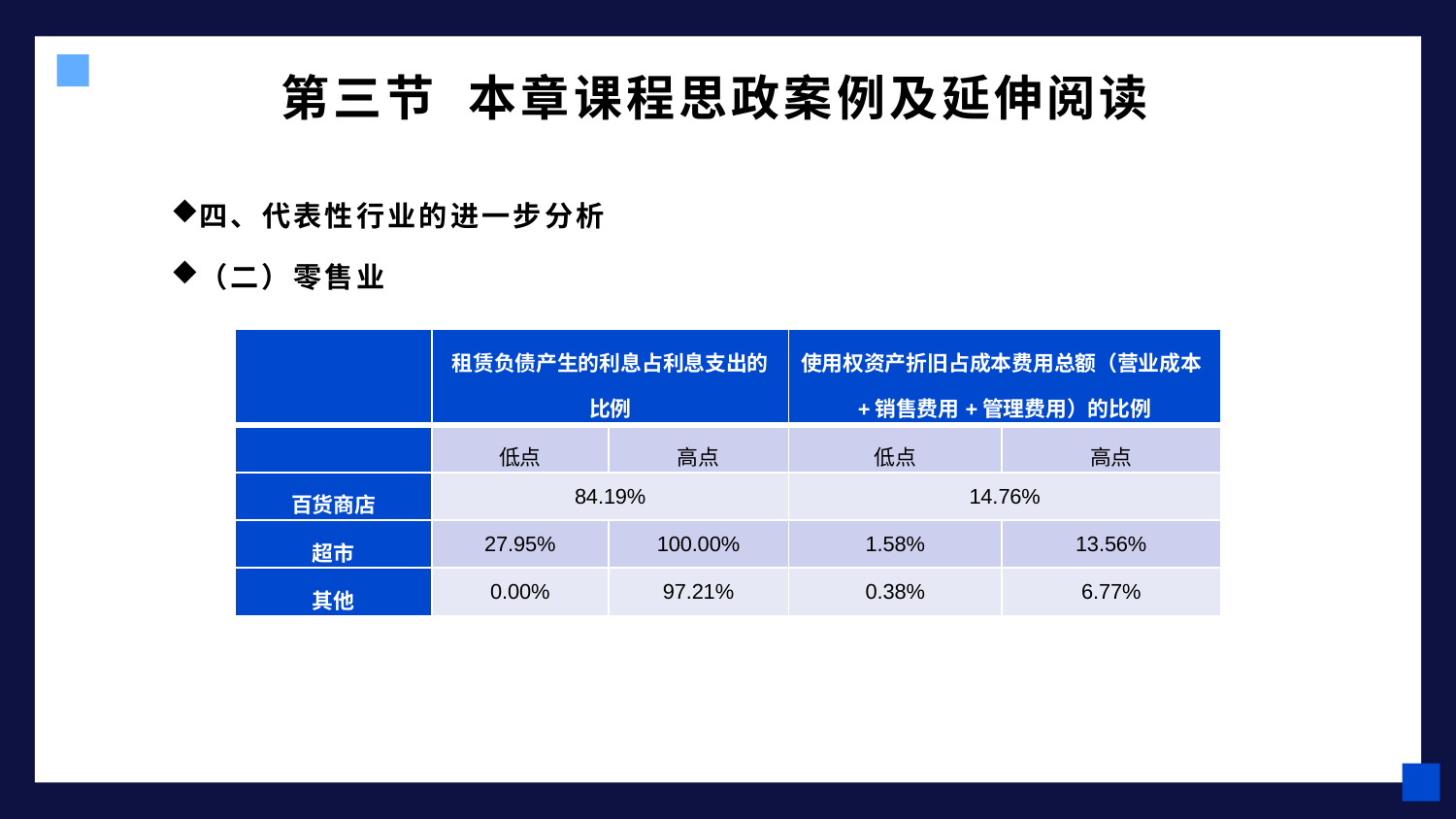

# 第三节  本章课程思政案例及延伸阅读
四、代表性行业的进一步分析
（二）零售业

|  | 租赁负债产生的利息占利息支出的比例 |  | 使用权资产折旧占成本费用总额（营业成本+销售费用+管理费用）的比例 |  |
| --- | --- | --- | --- | --- |
|  | 低点 | 高点 | 低点 | 高点 |
| 百货商店 | 84.19% |  | 14.76% |  |
| 超市 | 27.95% | 100.00% | 1.58% | 13.56% |
| 其他 | 0.00% | 97.21% | 0.38% | 6.77% |